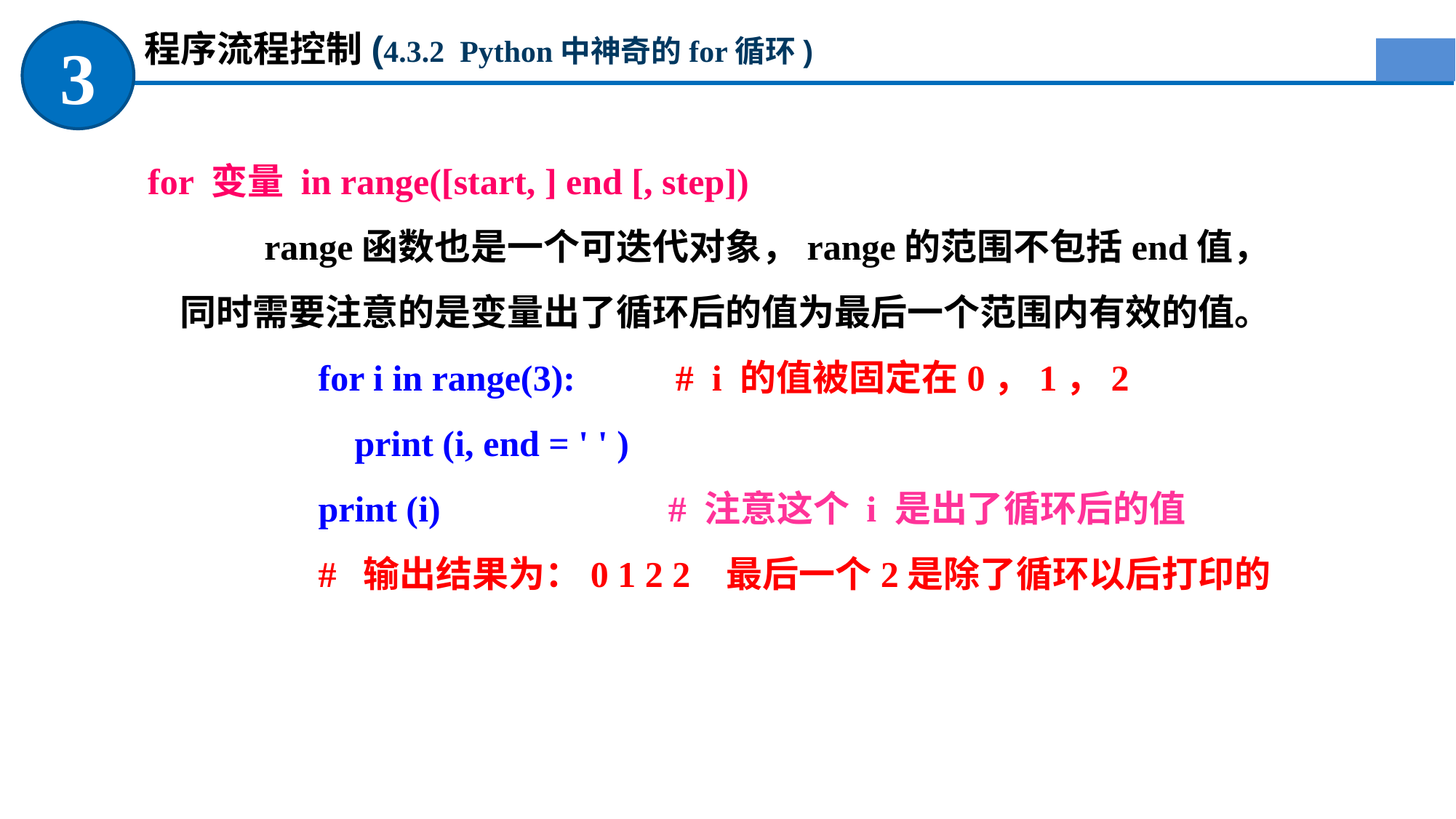

程序流程控制(4.3.2  Python中神奇的for循环)
3

for 变量 in range([start, ] end [, step])
range函数也是一个可迭代对象，range的范围不包括end值，同时需要注意的是变量出了循环后的值为最后一个范围内有效的值。
for i in range(3):           #  i 的值被固定在0，1，2
    print (i, end = ' ' )
print (i)                         # 注意这个 i 是出了循环后的值
#  输出结果为：0 1 2 2   最后一个2是除了循环以后打印的